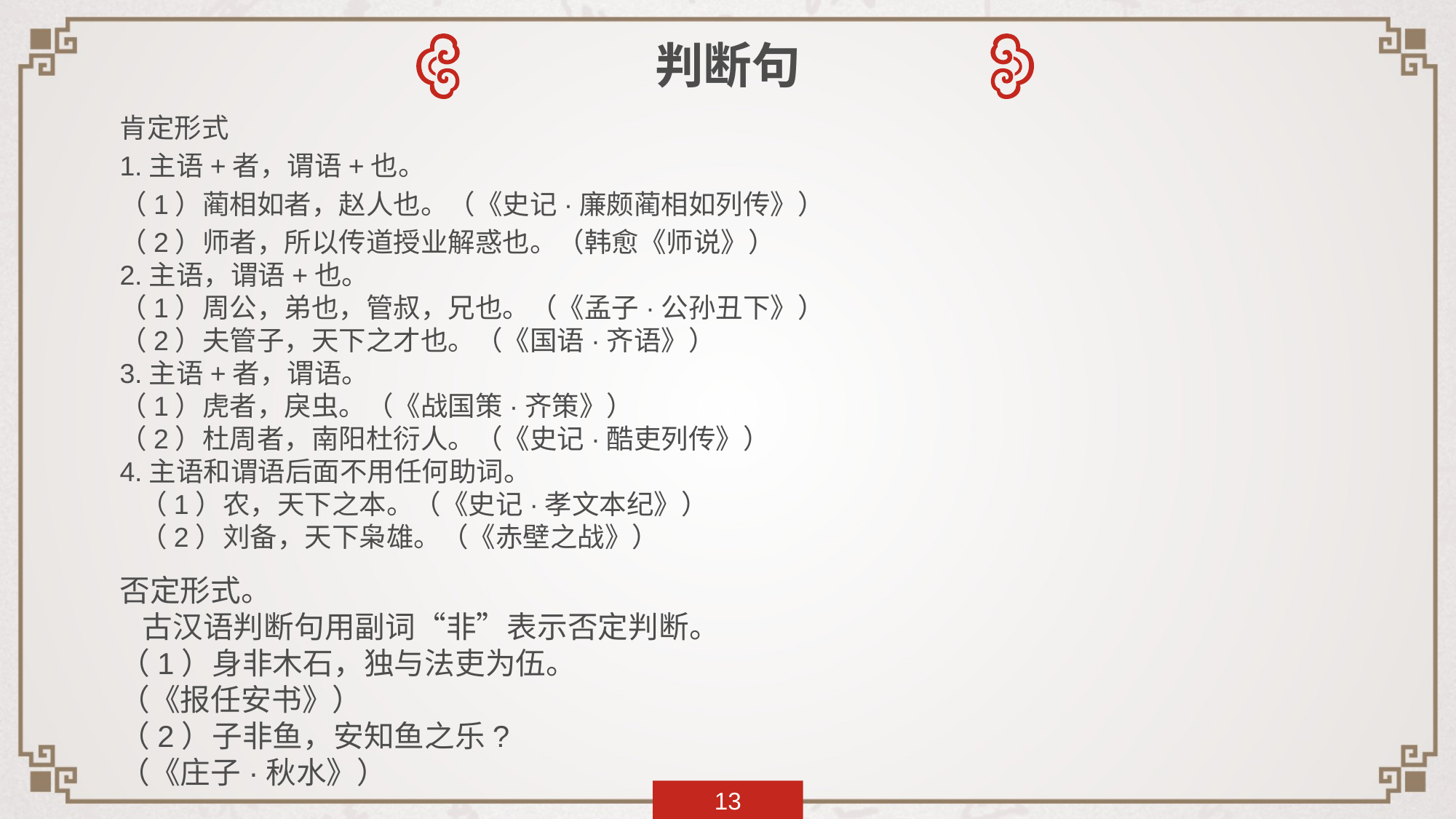

判断句

肯定形式
1.主语+者，谓语+也。
（1）蔺相如者，赵人也。（《史记·廉颇蔺相如列传》）
（2）师者，所以传道授业解惑也。（韩愈《师说》）
2.主语，谓语+也。
（1）周公，弟也，管叔，兄也。（《孟子·公孙丑下》）
（2）夫管子，天下之才也。（《国语·齐语》）
3.主语+者，谓语。
（1）虎者，戾虫。（《战国策·齐策》）
（2）杜周者，南阳杜衍人。（《史记·酷吏列传》）
4.主语和谓语后面不用任何助词。
 （1）农，天下之本。（《史记·孝文本纪》）
 （2）刘备，天下枭雄。（《赤壁之战》）
否定形式。
 古汉语判断句用副词“非”表示否定判断。
（1）身非木石，独与法吏为伍。
（《报任安书》）
（2）子非鱼，安知鱼之乐?
（《庄子·秋水》）